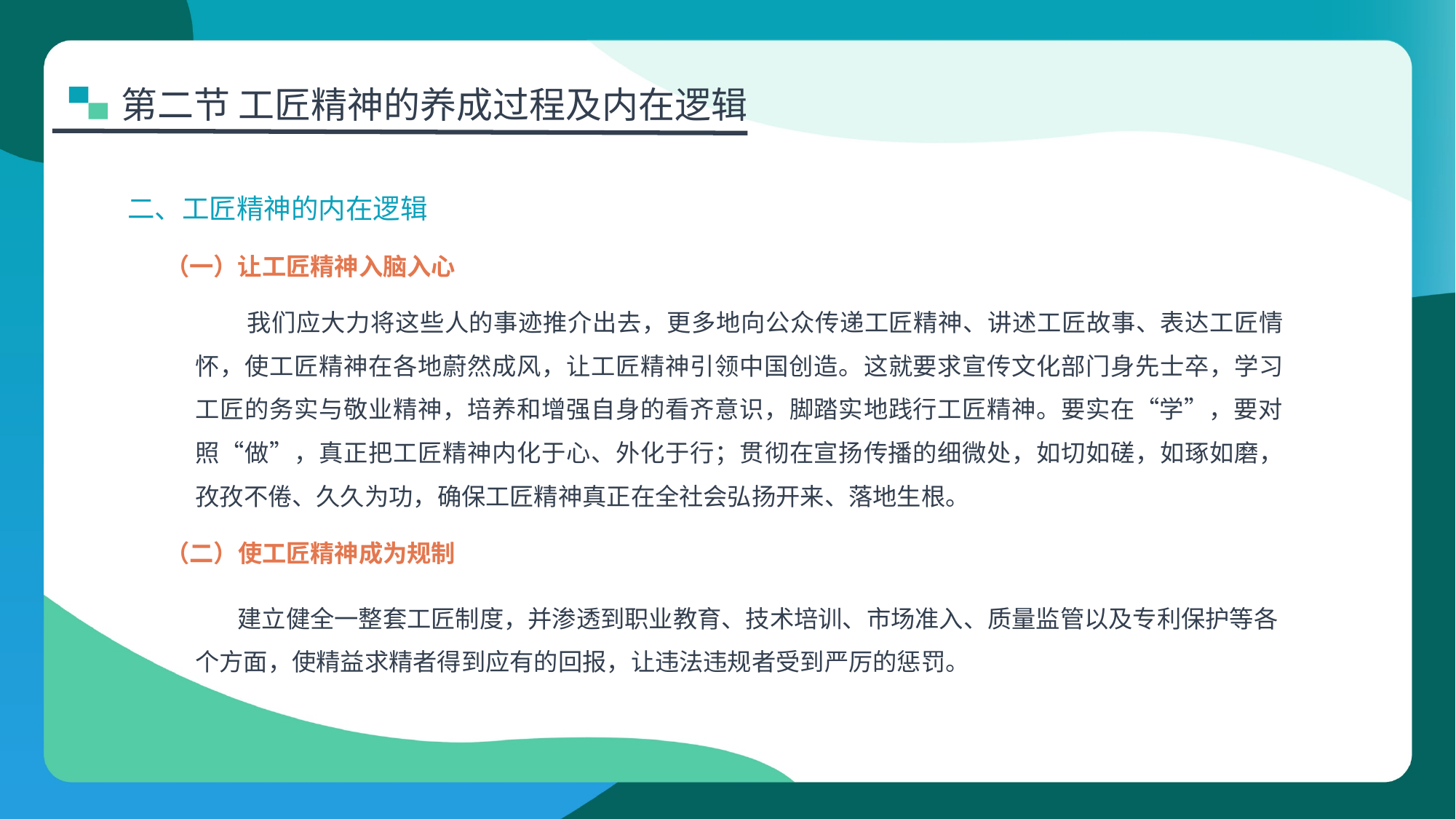

第二节 工匠精神的养成过程及内在逻辑

二、工匠精神的内在逻辑
（一）让工匠精神入脑入心
我们应大力将这些人的事迹推介出去，更多地向公众传递工匠精神、讲述工匠故事、表达工匠情怀，使工匠精神在各地蔚然成风，让工匠精神引领中国创造。这就要求宣传文化部门身先士卒，学习工匠的务实与敬业精神，培养和增强自身的看齐意识，脚踏实地践行工匠精神。要实在“学”，要对照“做”，真正把工匠精神内化于心、外化于行；贯彻在宣扬传播的细微处，如切如磋，如琢如磨，孜孜不倦、久久为功，确保工匠精神真正在全社会弘扬开来、落地生根。
（二）使工匠精神成为规制
建立健全一整套工匠制度，并渗透到职业教育、技术培训、市场准入、质量监管以及专利保护等各个方面，使精益求精者得到应有的回报，让违法违规者受到严厉的惩罚。